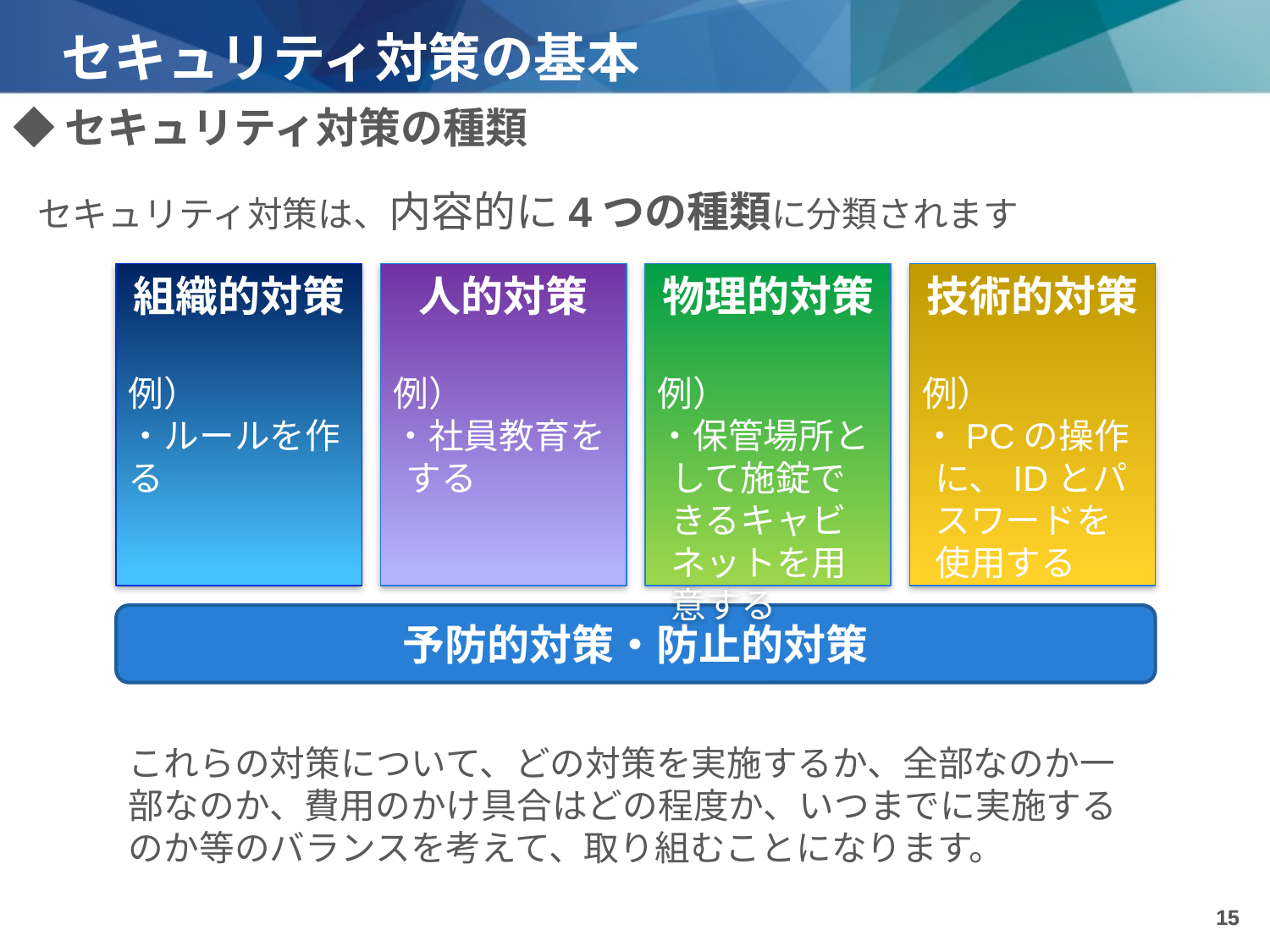

# セキュリティ対策の基本
◆セキュリティ対策の種類
セキュリティ対策は、内容的に4つの種類に分類されます
組織的対策

例）
・ルールを作る
人的対策

例）
・社員教育をする
物理的対策

例）
・保管場所として施錠できるキャビネットを用意する
技術的対策

例）
・PCの操作に、IDとパスワードを使用する
予防的対策・防止的対策
これらの対策について、どの対策を実施するか、全部なのか一部なのか、費用のかけ具合はどの程度か、いつまでに実施するのか等のバランスを考えて、取り組むことになります。